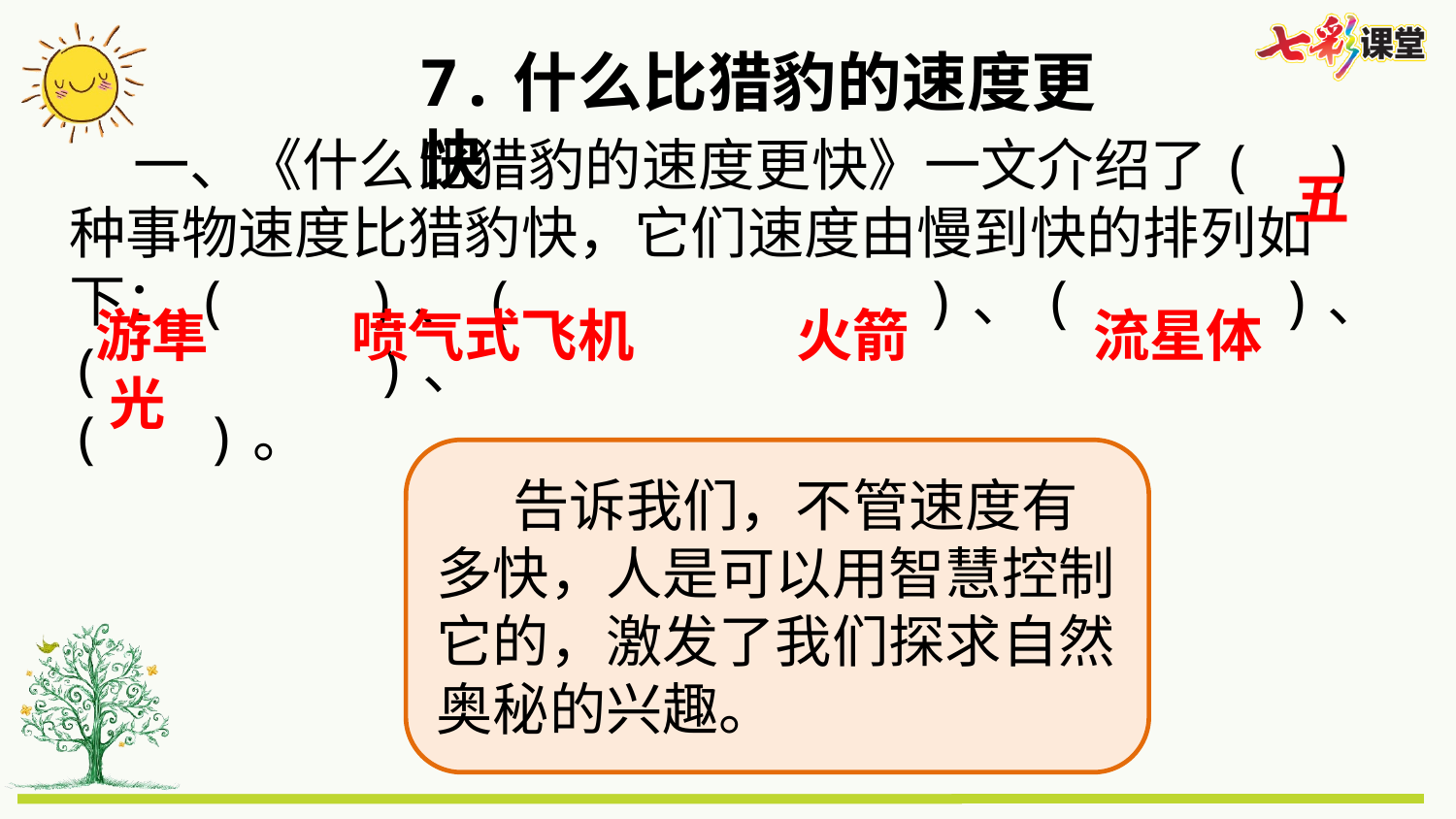

7.什么比猎豹的速度更快
    一、《什么比猎豹的速度更快》一文介绍了(  )种事物速度比猎豹快，它们速度由慢到快的排列如下：(    )、(            )、(      )、(        )、
(   )。
五
游隼
喷气式飞机
火箭
流星体
光
     告诉我们，不管速度有多快，人是可以用智慧控制它的，激发了我们探求自然奥秘的兴趣。